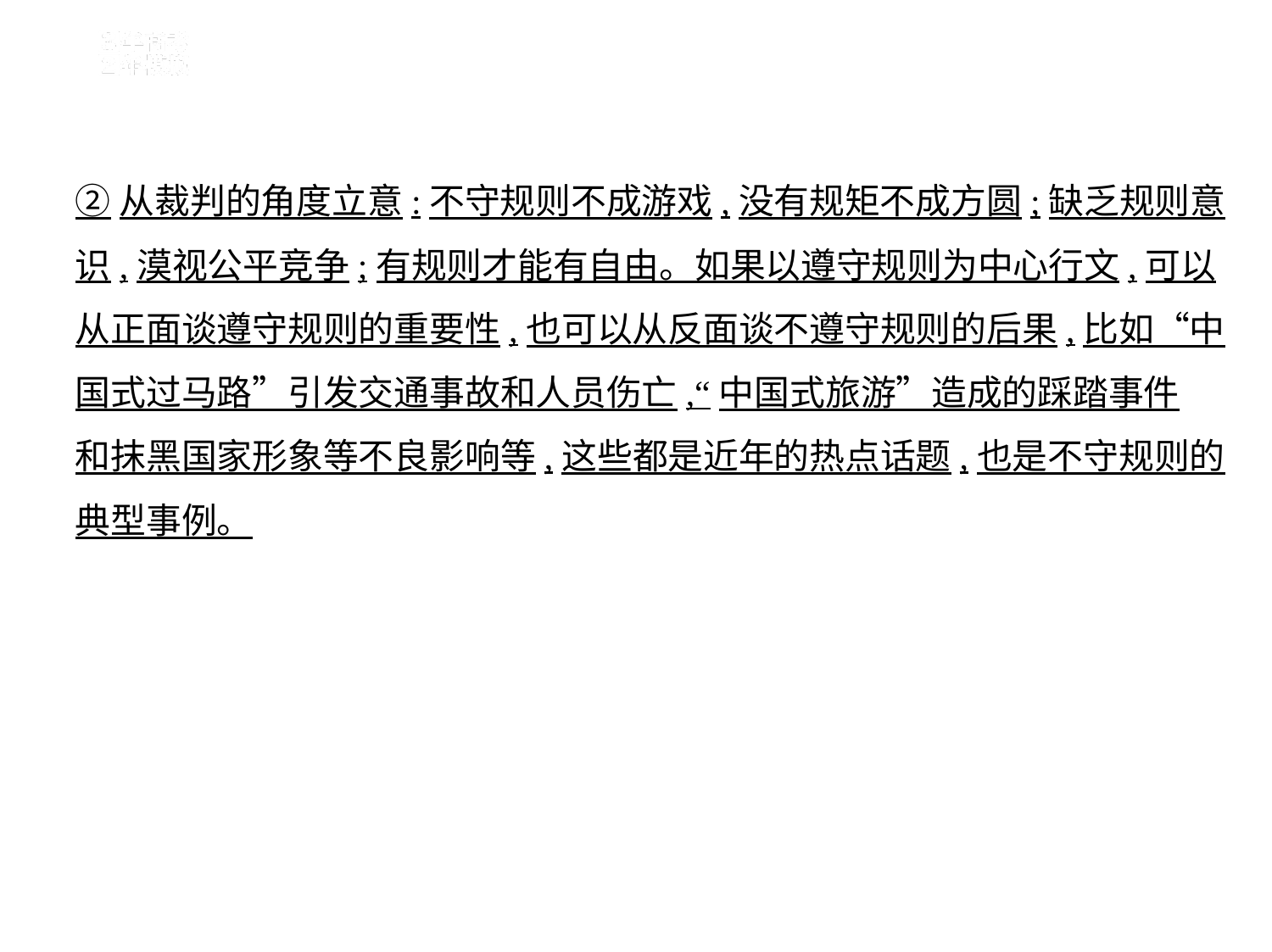

②从裁判的角度立意:不守规则不成游戏,没有规矩不成方圆;缺乏规则意
识,漠视公平竞争;有规则才能有自由。如果以遵守规则为中心行文,可以
从正面谈遵守规则的重要性,也可以从反面谈不遵守规则的后果,比如“中
国式过马路”引发交通事故和人员伤亡,“中国式旅游”造成的踩踏事件
和抹黑国家形象等不良影响等,这些都是近年的热点话题,也是不守规则的
典型事例。